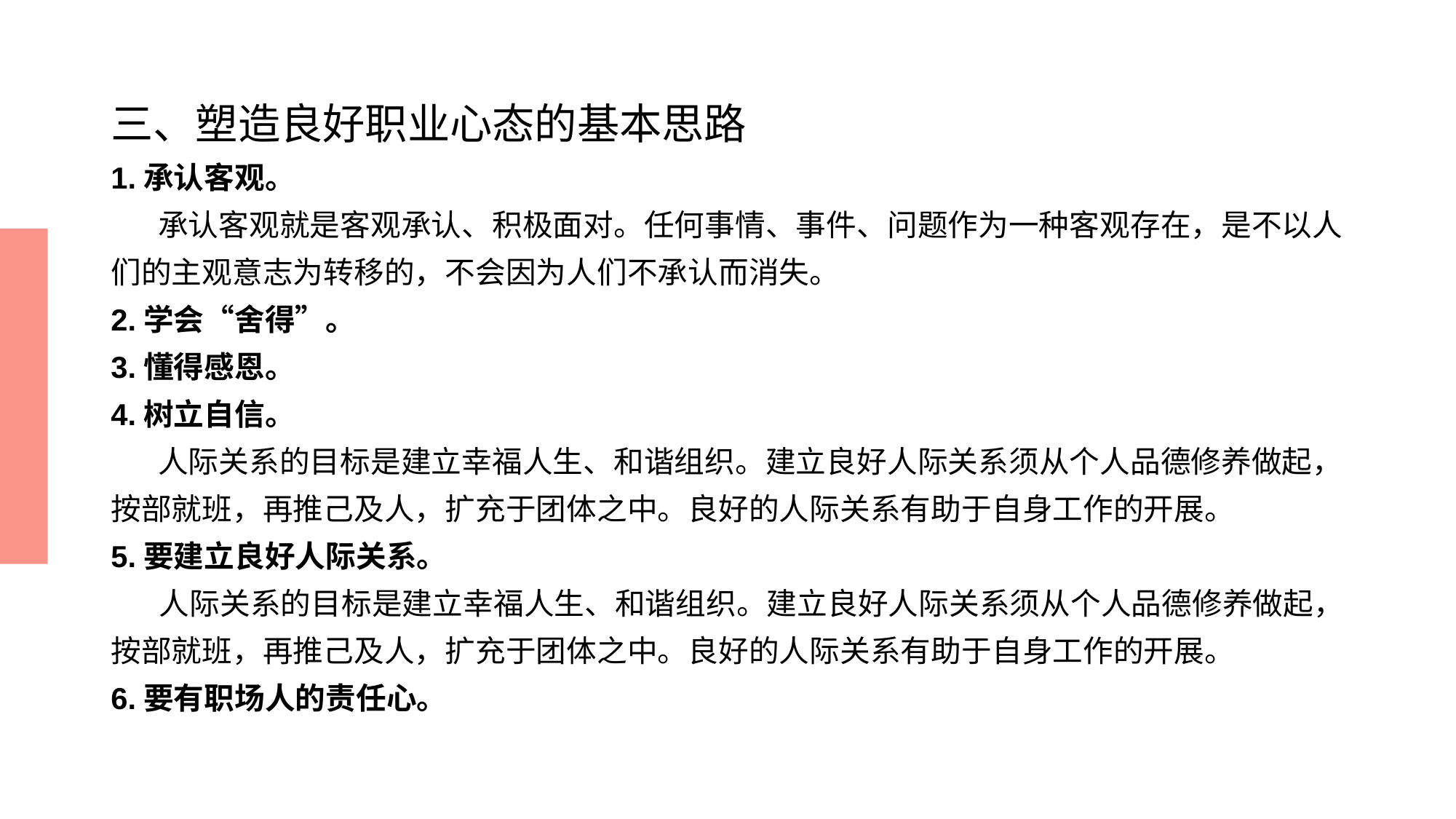

# 三、塑造良好职业心态的基本思路
1.承认客观。
       承认客观就是客观承认、积极面对。任何事情、事件、问题作为一种客观存在，是不以人 们的主观意志为转移的，不会因为人们不承认而消失。
2.学会“舍得”。
3.懂得感恩。
4.树立自信。
       人际关系的目标是建立幸福人生、和谐组织。建立良好人际关系须从个人品德修养做起， 按部就班，再推己及人，扩充于团体之中。良好的人际关系有助于自身工作的开展。
5.要建立良好人际关系。
       人际关系的目标是建立幸福人生、和谐组织。建立良好人际关系须从个人品德修养做起， 按部就班，再推己及人，扩充于团体之中。良好的人际关系有助于自身工作的开展。
6.要有职场人的责任心。